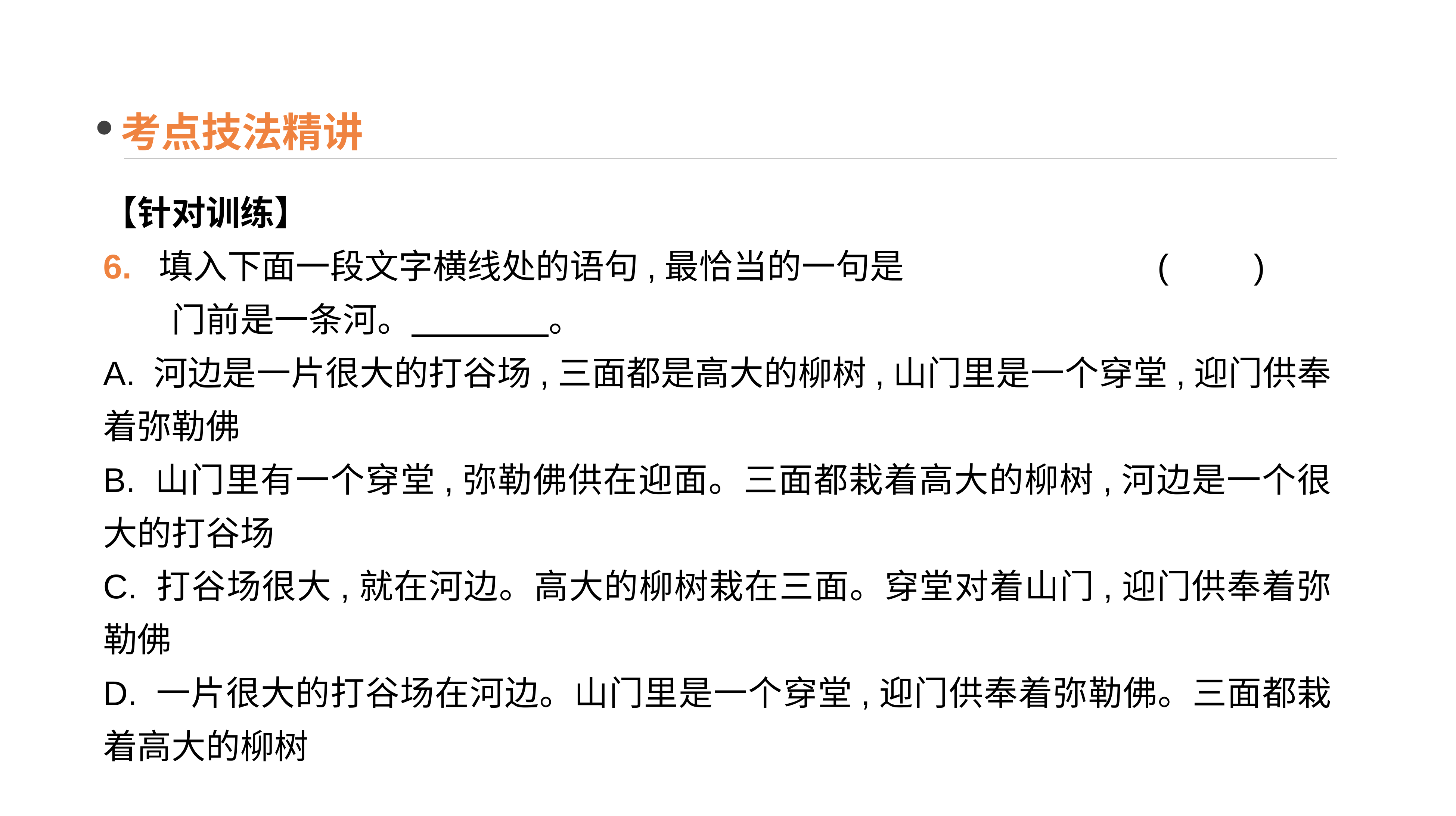

考点技法精讲

【针对训练】
6.  填入下面一段文字横线处的语句,最恰当的一句是                                (　　)
　　门前是一条河。　　　　。
A. 河边是一片很大的打谷场,三面都是高大的柳树,山门里是一个穿堂,迎门供奉着弥勒佛
B. 山门里有一个穿堂,弥勒佛供在迎面。三面都栽着高大的柳树,河边是一个很大的打谷场
C. 打谷场很大,就在河边。高大的柳树栽在三面。穿堂对着山门,迎门供奉着弥勒佛
D. 一片很大的打谷场在河边。山门里是一个穿堂,迎门供奉着弥勒佛。三面都栽着高大的柳树